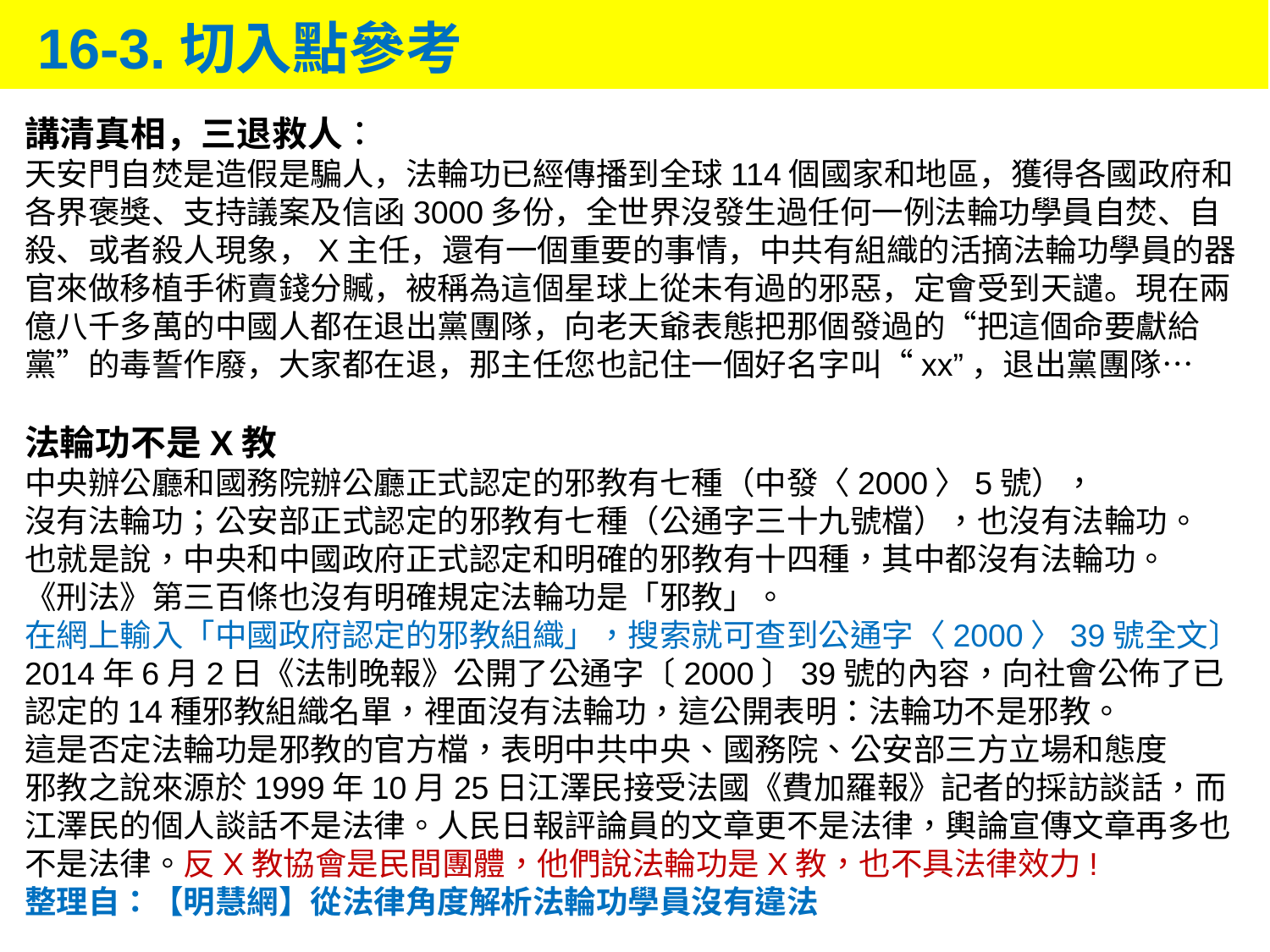

16-3.切入點參考
講清真相，三退救人：
天安門自焚是造假是騙人，法輪功已經傳播到全球114個國家和地區，獲得各國政府和各界褒獎、支持議案及信函3000多份，全世界沒發生過任何一例法輪功學員自焚、自殺、或者殺人現象，X主任，還有一個重要的事情，中共有組織的活摘法輪功學員的器官來做移植手術賣錢分贓，被稱為這個星球上從未有過的邪惡，定會受到天譴。現在兩億八千多萬的中國人都在退出黨團隊，向老天爺表態把那個發過的“把這個命要獻給黨”的毒誓作廢，大家都在退，那主任您也記住一個好名字叫“xx”，退出黨團隊…

法輪功不是X教
中央辦公廳和國務院辦公廳正式認定的邪教有七種（中發〈2000〉5號），
沒有法輪功；公安部正式認定的邪教有七種（公通字三十九號檔），也沒有法輪功。
也就是說，中央和中國政府正式認定和明確的邪教有十四種，其中都沒有法輪功。
《刑法》第三百條也沒有明確規定法輪功是「邪教」。
在網上輸入「中國政府認定的邪教組織」，搜索就可查到公通字〈2000〉39號全文〕
2014年6月2日《法制晚報》公開了公通字〔2000〕39號的內容，向社會公佈了已認定的14種邪教組織名單，裡面沒有法輪功，這公開表明：法輪功不是邪教。
這是否定法輪功是邪教的官方檔，表明中共中央、國務院、公安部三方立場和態度
邪教之說來源於1999年10月25日江澤民接受法國《費加羅報》記者的採訪談話，而江澤民的個人談話不是法律。人民日報評論員的文章更不是法律，輿論宣傳文章再多也不是法律。反X教協會是民間團體，他們說法輪功是X教，也不具法律效力!
整理自：【明慧網】從法律角度解析法輪功學員沒有違法